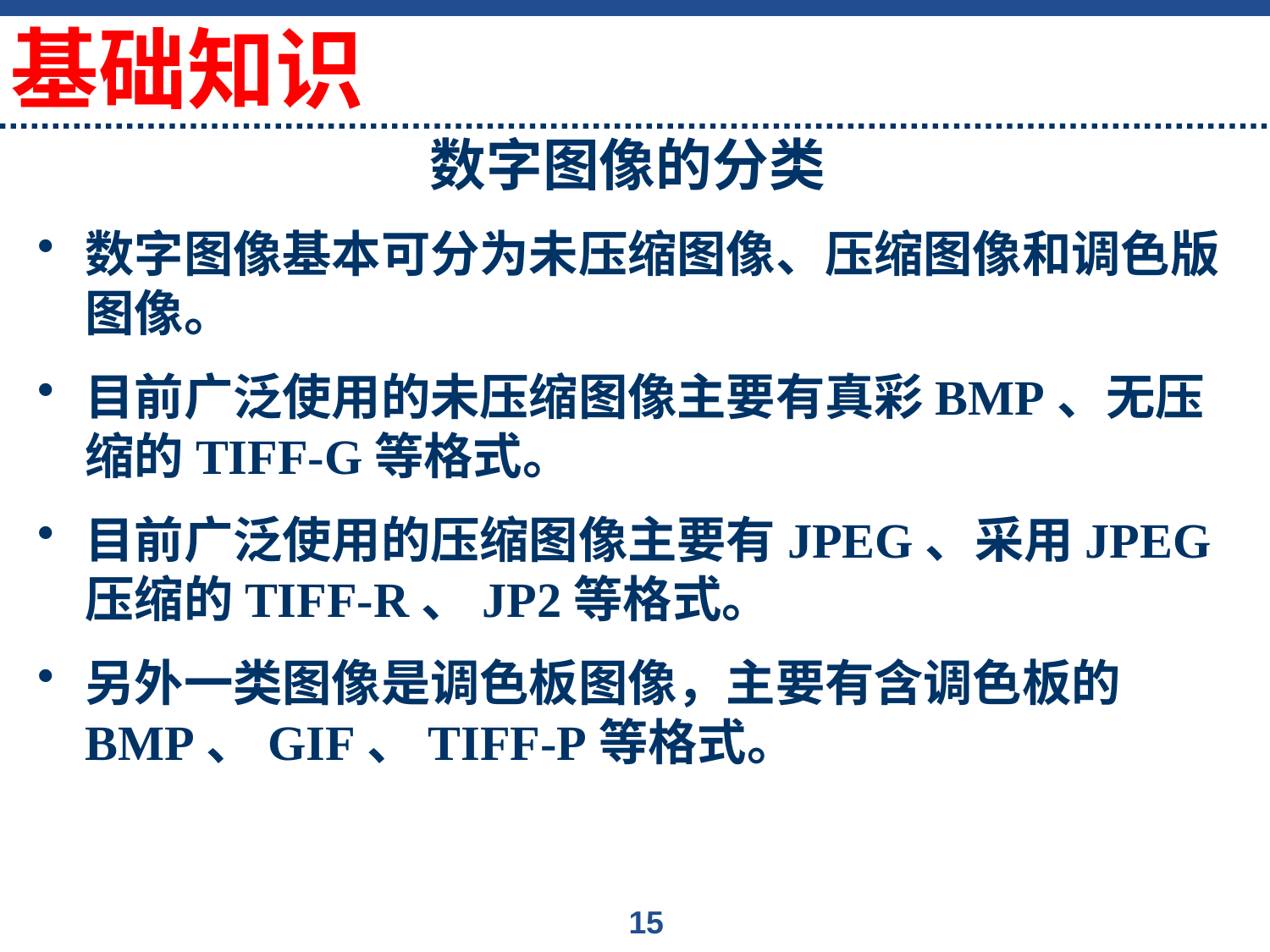

基础知识
# 数字图像的分类
数字图像基本可分为未压缩图像、压缩图像和调色版图像。
目前广泛使用的未压缩图像主要有真彩BMP、无压缩的TIFF-G等格式。
目前广泛使用的压缩图像主要有JPEG、采用JPEG压缩的TIFF-R、JP2等格式。
另外一类图像是调色板图像，主要有含调色板的BMP、GIF、TIFF-P等格式。

15